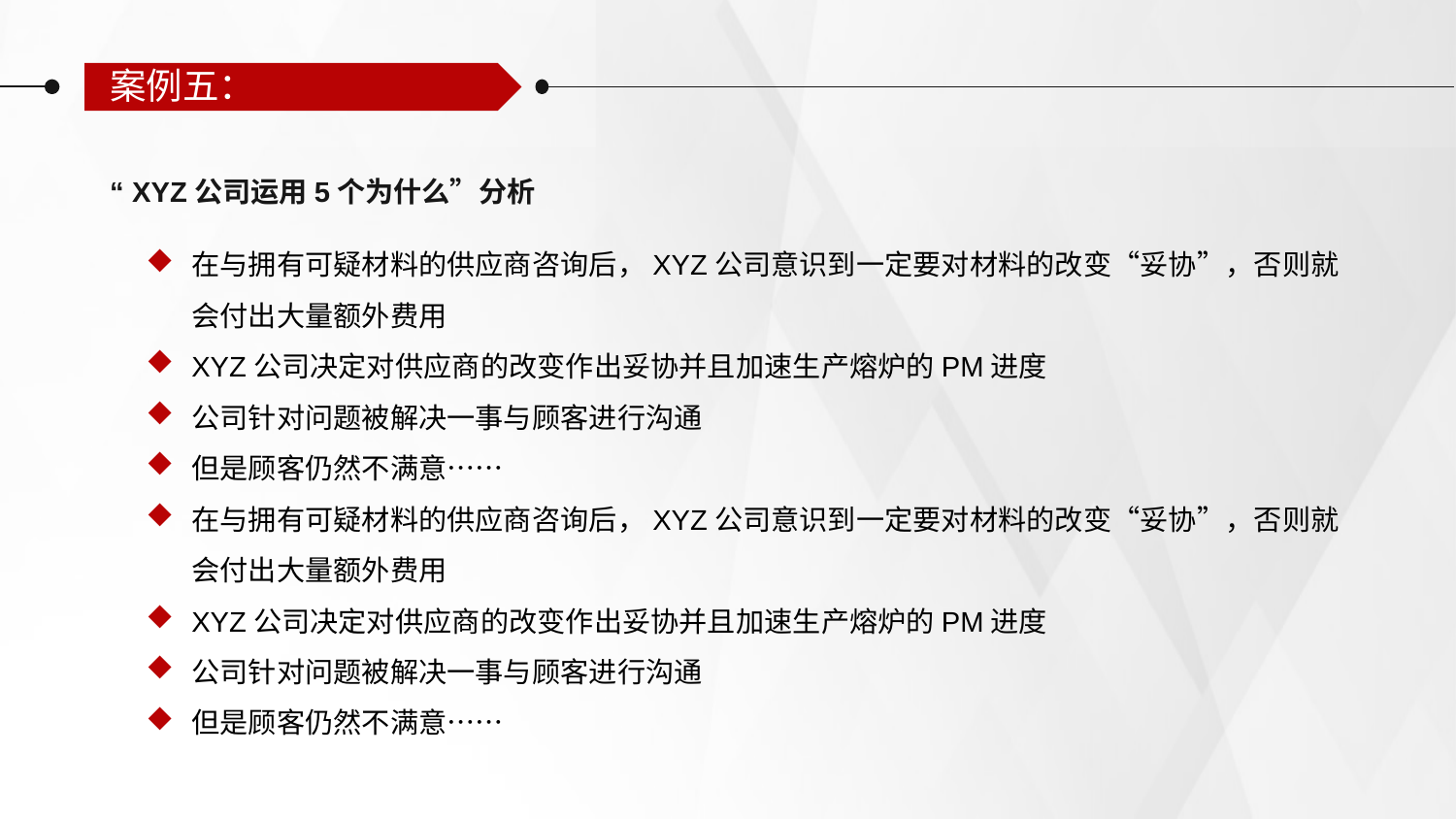

案例五：

“ XYZ公司运用5个为什么”分析
在与拥有可疑材料的供应商咨询后，XYZ公司意识到一定要对材料的改变“妥协”，否则就会付出大量额外费用
XYZ公司决定对供应商的改变作出妥协并且加速生产熔炉的PM进度
公司针对问题被解决一事与顾客进行沟通
但是顾客仍然不满意……
在与拥有可疑材料的供应商咨询后，XYZ公司意识到一定要对材料的改变“妥协”，否则就会付出大量额外费用
XYZ公司决定对供应商的改变作出妥协并且加速生产熔炉的PM进度
公司针对问题被解决一事与顾客进行沟通
但是顾客仍然不满意……